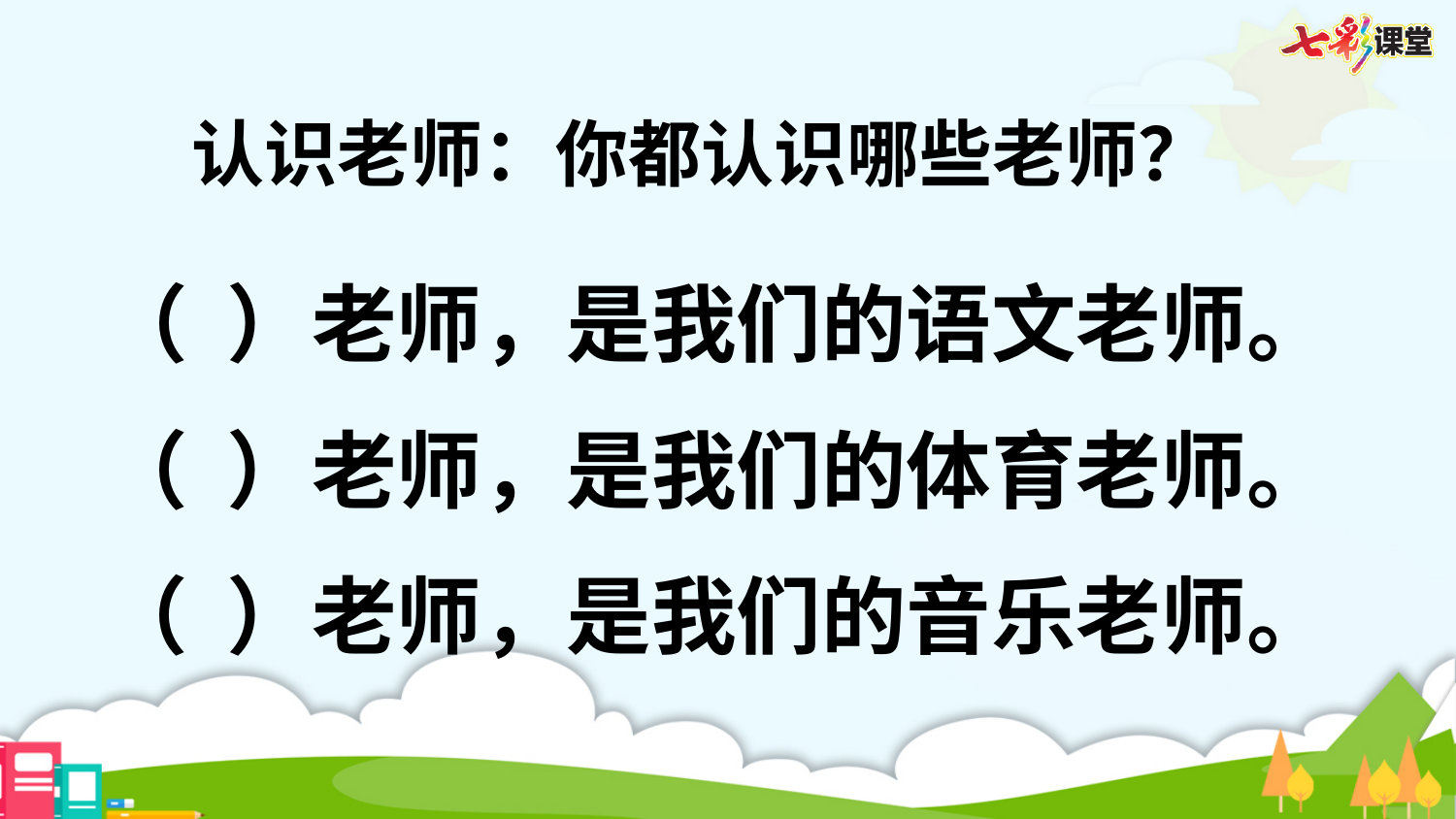

认识老师：你都认识哪些老师？
（  ）老师，是我们的语文老师。
（  ）老师，是我们的体育老师。
（  ）老师，是我们的音乐老师。